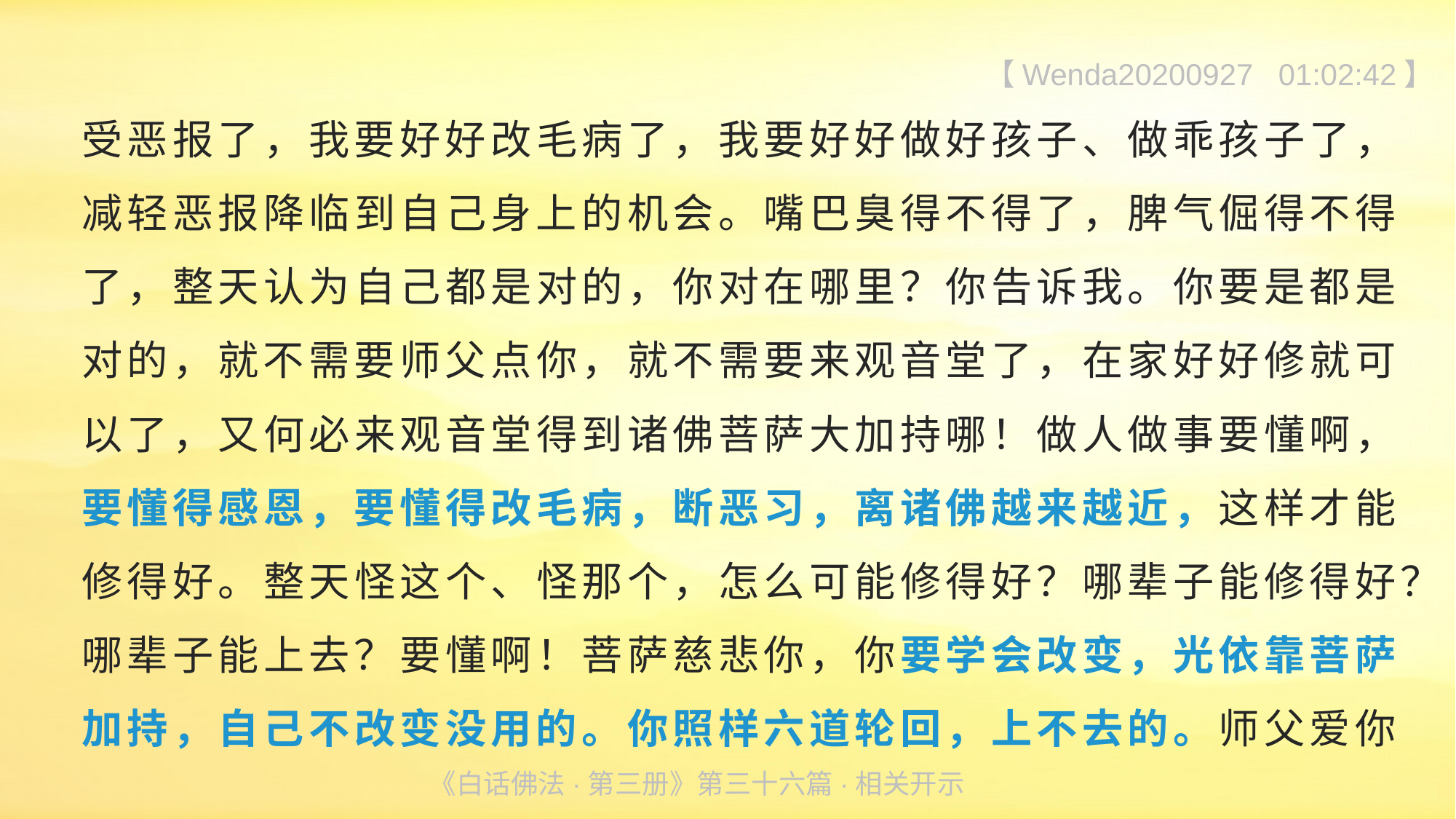

【Wenda20200927   01:02:42】
受恶报了，我要好好改毛病了，我要好好做好孩子、做乖孩子了，减轻恶报降临到自己身上的机会。嘴巴臭得不得了，脾气倔得不得了，整天认为自己都是对的，你对在哪里？你告诉我。你要是都是对的，就不需要师父点你，就不需要来观音堂了，在家好好修就可以了，又何必来观音堂得到诸佛菩萨大加持哪！做人做事要懂啊，要懂得感恩，要懂得改毛病，断恶习，离诸佛越来越近，这样才能修得好。整天怪这个、怪那个，怎么可能修得好？哪辈子能修得好？哪辈子能上去？要懂啊！菩萨慈悲你，你要学会改变，光依靠菩萨加持，自己不改变没用的。你照样六道轮回，上不去的。师父爱你
《白话佛法·第三册》第三十六篇·相关开示